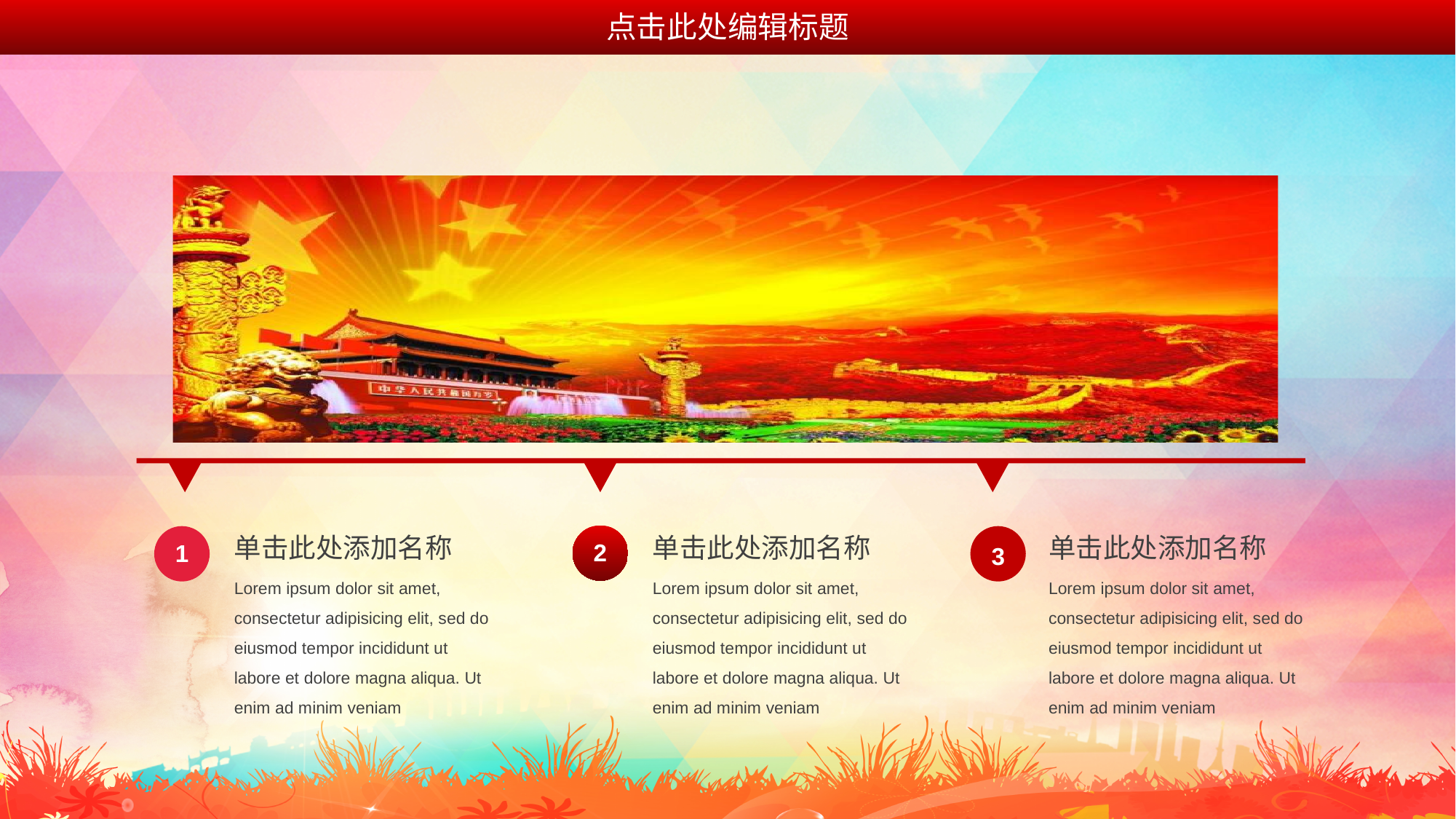

点击此处编辑标题

2

1

3
单击此处添加名称
Lorem ipsum dolor sit amet, consectetur adipisicing elit, sed do eiusmod tempor incididunt ut labore et dolore magna aliqua. Ut enim ad minim veniam
单击此处添加名称
Lorem ipsum dolor sit amet, consectetur adipisicing elit, sed do eiusmod tempor incididunt ut labore et dolore magna aliqua. Ut enim ad minim veniam
单击此处添加名称
Lorem ipsum dolor sit amet, consectetur adipisicing elit, sed do eiusmod tempor incididunt ut labore et dolore magna aliqua. Ut enim ad minim veniam